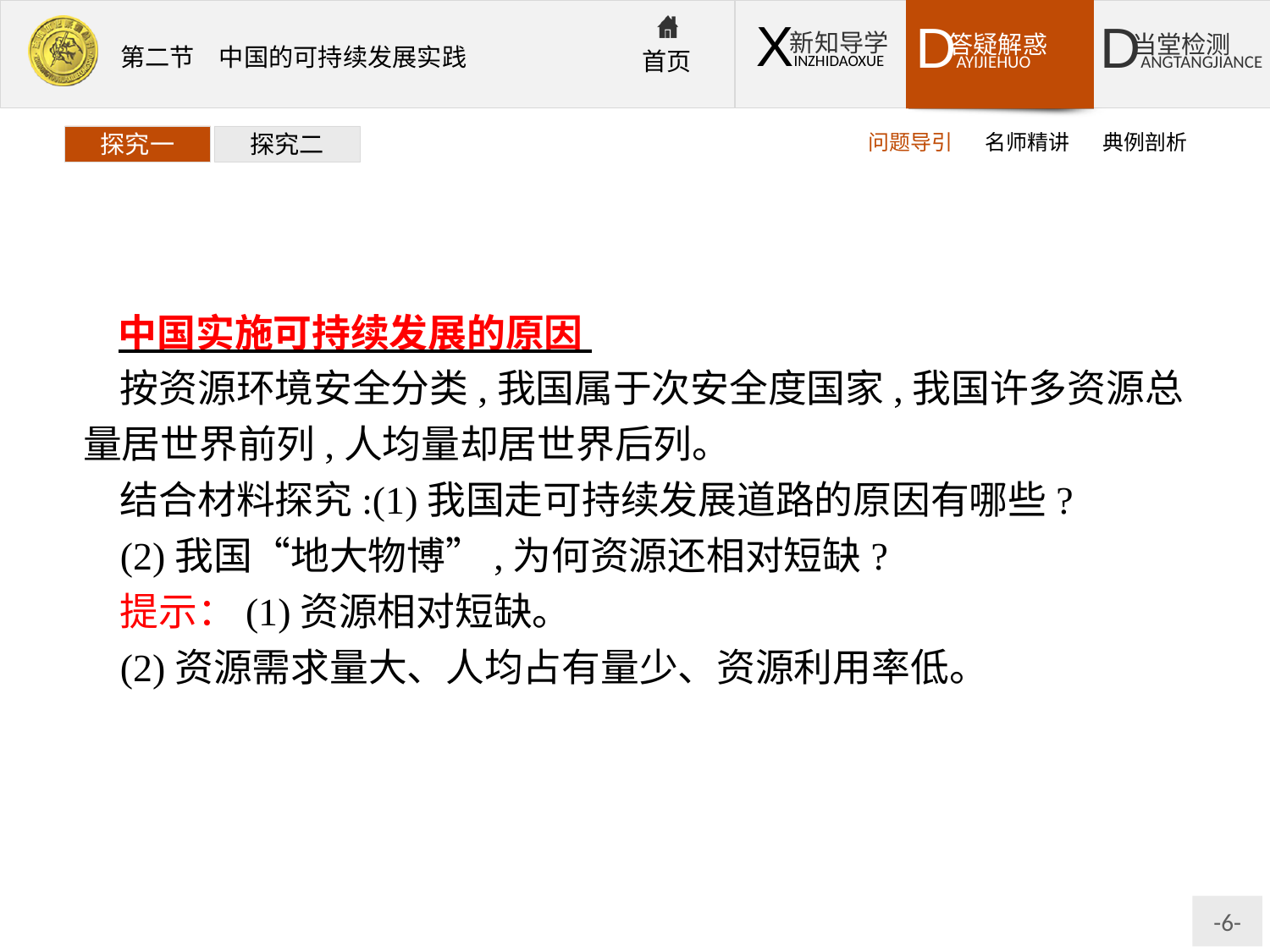

问题导引
名师精讲
典例剖析
探究一
探究二
中国实施可持续发展的原因
按资源环境安全分类,我国属于次安全度国家,我国许多资源总量居世界前列,人均量却居世界后列。
结合材料探究:(1)我国走可持续发展道路的原因有哪些?
(2)我国“地大物博”,为何资源还相对短缺?
提示：(1)资源相对短缺。
(2)资源需求量大、人均占有量少、资源利用率低。